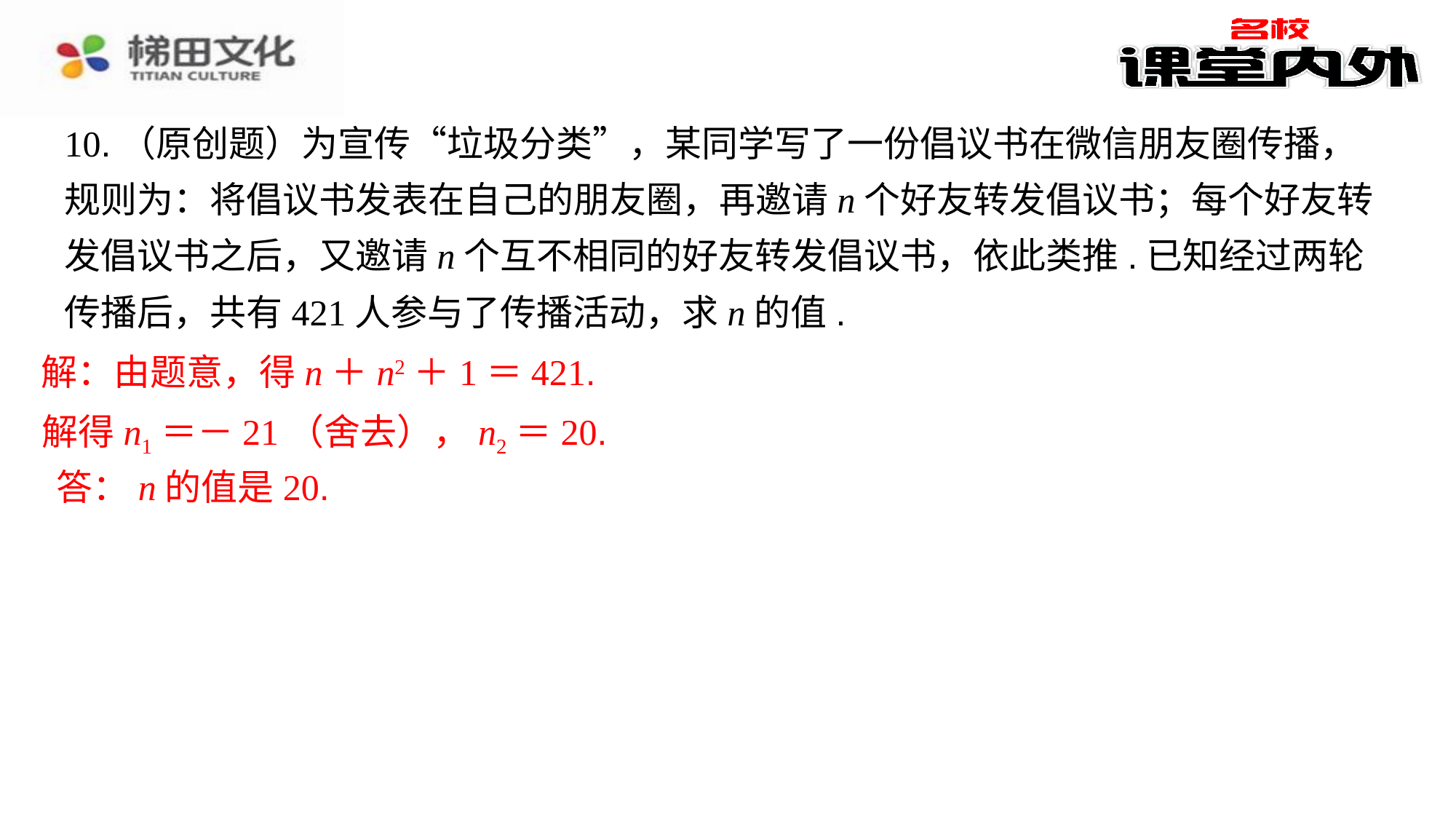

10.（原创题）为宣传“垃圾分类”，某同学写了一份倡议书在微信朋友圈传播，规则为：将倡议书发表在自己的朋友圈，再邀请n个好友转发倡议书；每个好友转发倡议书之后，又邀请n个互不相同的好友转发倡议书，依此类推.已知经过两轮传播后，共有421人参与了传播活动，求n的值.
解：由题意，得n＋n2＋1＝421.
解得n1＝－21（舍去），n2＝20.
答：n的值是20.